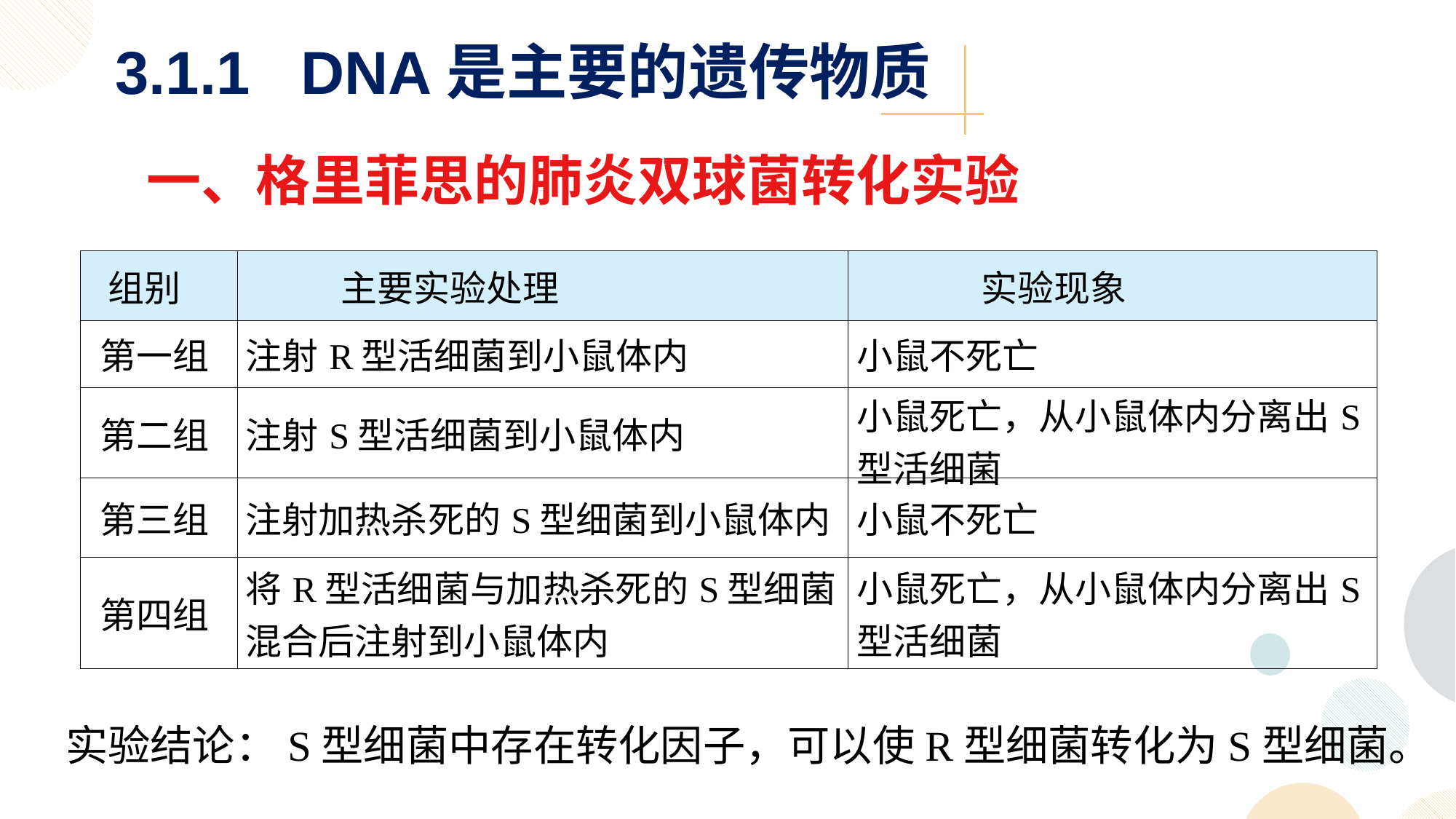

3.1.1   DNA是主要的遗传物质
一、格里菲思的肺炎双球菌转化实验
| 组别 | 主要实验处理 | 实验现象 |
| --- | --- | --- |
| 第一组 | 注射R型活细菌到小鼠体内 | 小鼠不死亡 |
| 第二组 | 注射S型活细菌到小鼠体内 | 小鼠死亡，从小鼠体内分离出S型活细菌 |
| 第三组 | 注射加热杀死的S型细菌到小鼠体内 | 小鼠不死亡 |
| 第四组 | 将R型活细菌与加热杀死的S型细菌混合后注射到小鼠体内 | 小鼠死亡，从小鼠体内分离出S型活细菌 |

    实验结论：S型细菌中存在转化因子，可以使R型细菌转化为S型细菌。